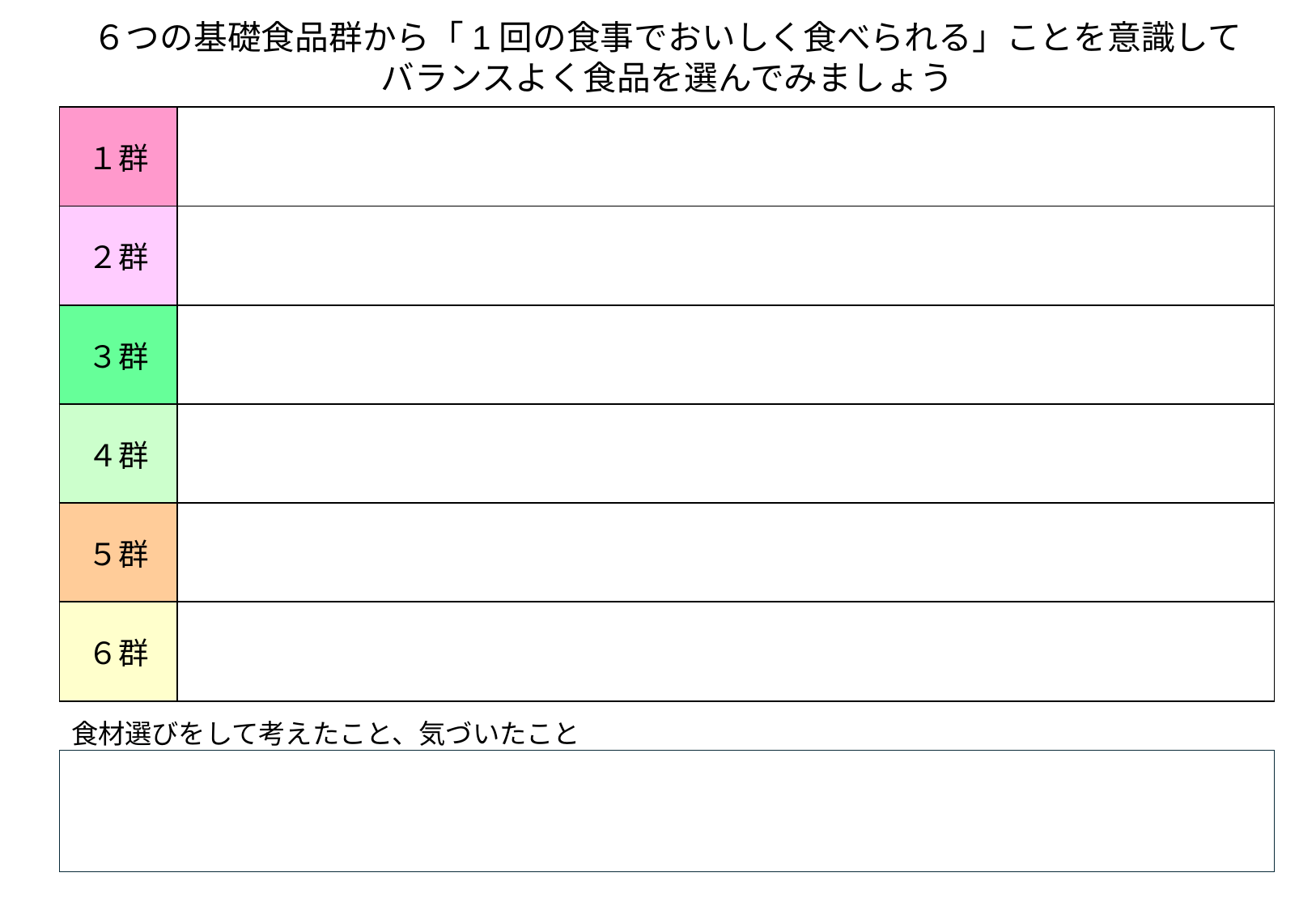

６つの基礎食品群から「1回の食事でおいしく食べられる」ことを意識して
バランスよく食品を選んでみましょう
| １群 |  |
| --- | --- |
| ２群 |  |
| ３群 |  |
| ４群 |  |
| ５群 |  |
| ６群 |  |
食材選びをして考えたこと、気づいたこと